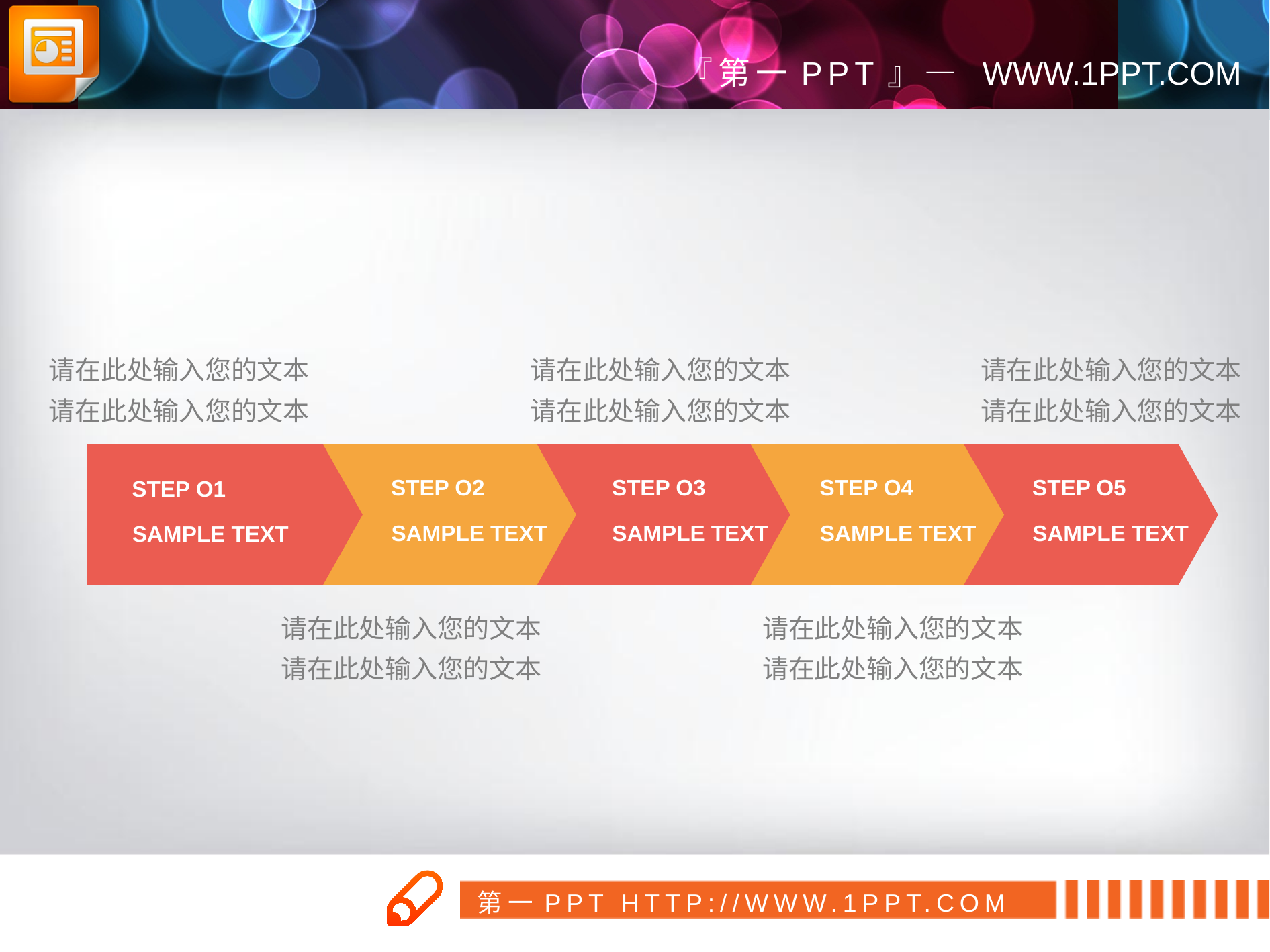

请在此处输入您的文本
请在此处输入您的文本
请在此处输入您的文本
请在此处输入您的文本
请在此处输入您的文本
请在此处输入您的文本

STEP O1
SAMPLE TEXT

STEP O2
SAMPLE TEXT

STEP O3
SAMPLE TEXT

STEP O4
SAMPLE TEXT

STEP O5
SAMPLE TEXT
请在此处输入您的文本
请在此处输入您的文本
请在此处输入您的文本
请在此处输入您的文本